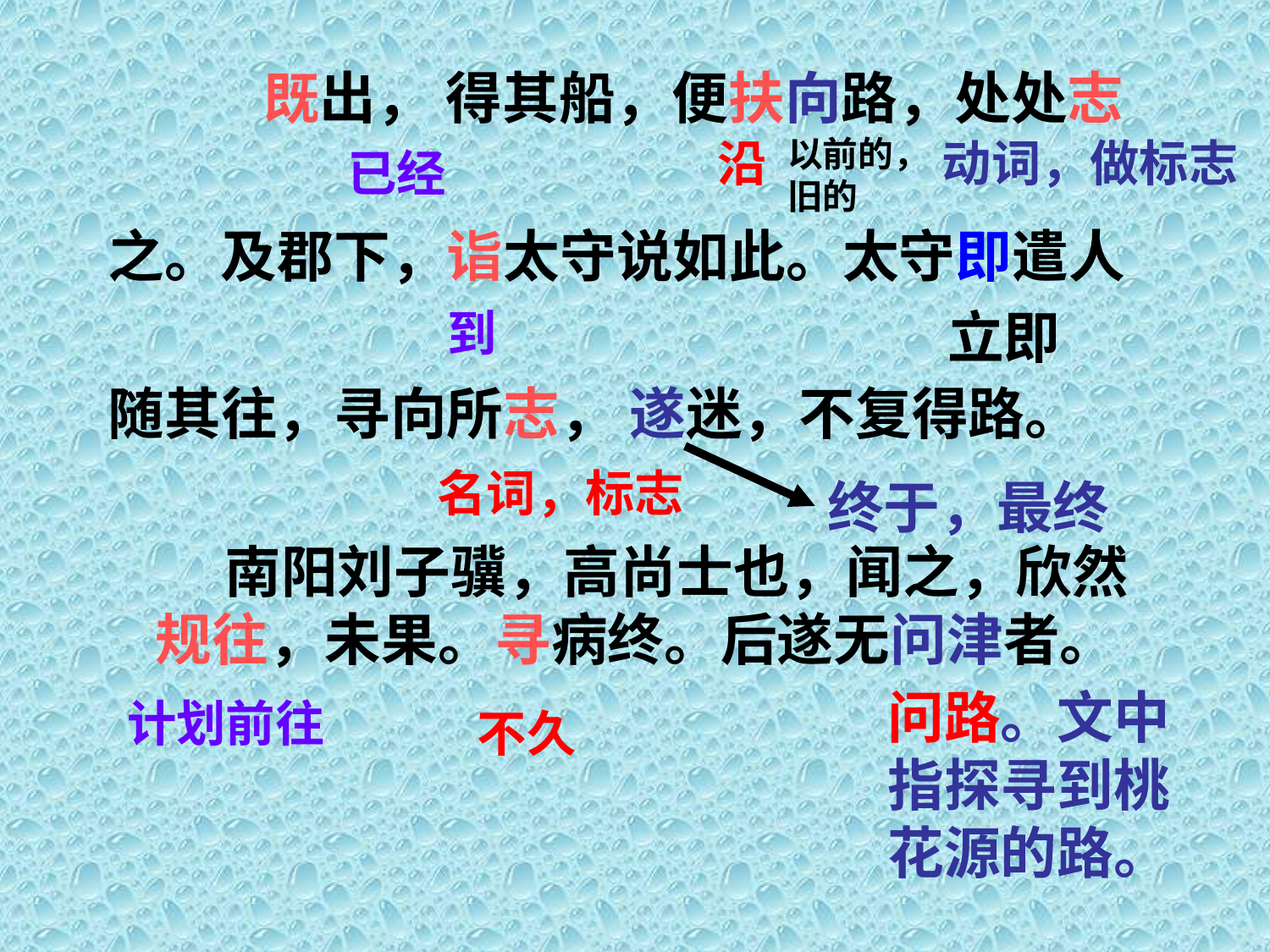

既出， 得其船，便扶向路，处处志

之。及郡下，诣太守说如此。太守即遣人

随其往，寻向所志， 遂迷，不复得路。

        南阳刘子骥，高尚士也，闻之，欣然规往，未果。寻病终。后遂无问津者。

沿
以前的，旧的
动词，做标志
已经

到
立即

名词，标志
终于，最终
问路。文中指探寻到桃花源的路。
计划前往
不久